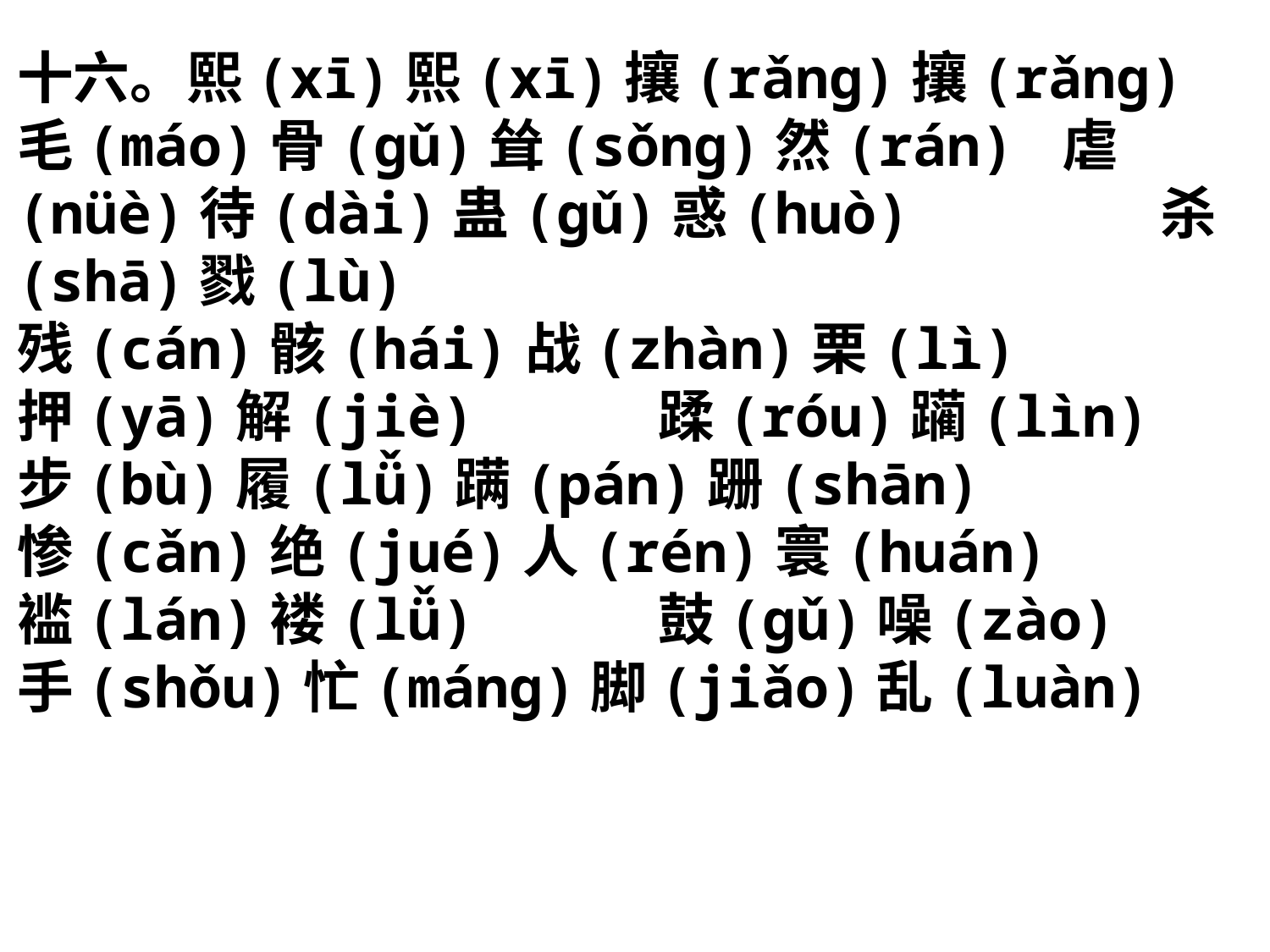

十六。熙(xī)熙(xī)攘(rǎng)攘(rǎng)
毛(máo)骨(gǔ)耸(sǒng)然(rán) 虐(nüè)待(dài)蛊(gǔ)惑(huò)		杀(shā)戮(lù)
残(cán)骸(hái)	战(zhàn)栗(lì)
押(yā)解(jiè)     蹂(róu)躏(lìn)
步(bù)履(lǚ)蹒(pán)跚(shān)
惨(cǎn)绝(jué)人(rén)寰(huán)
褴(lán)褛(lǚ)     鼓(gǔ)噪(zào)
手(shǒu)忙(máng)脚(jiǎo)乱(luàn)